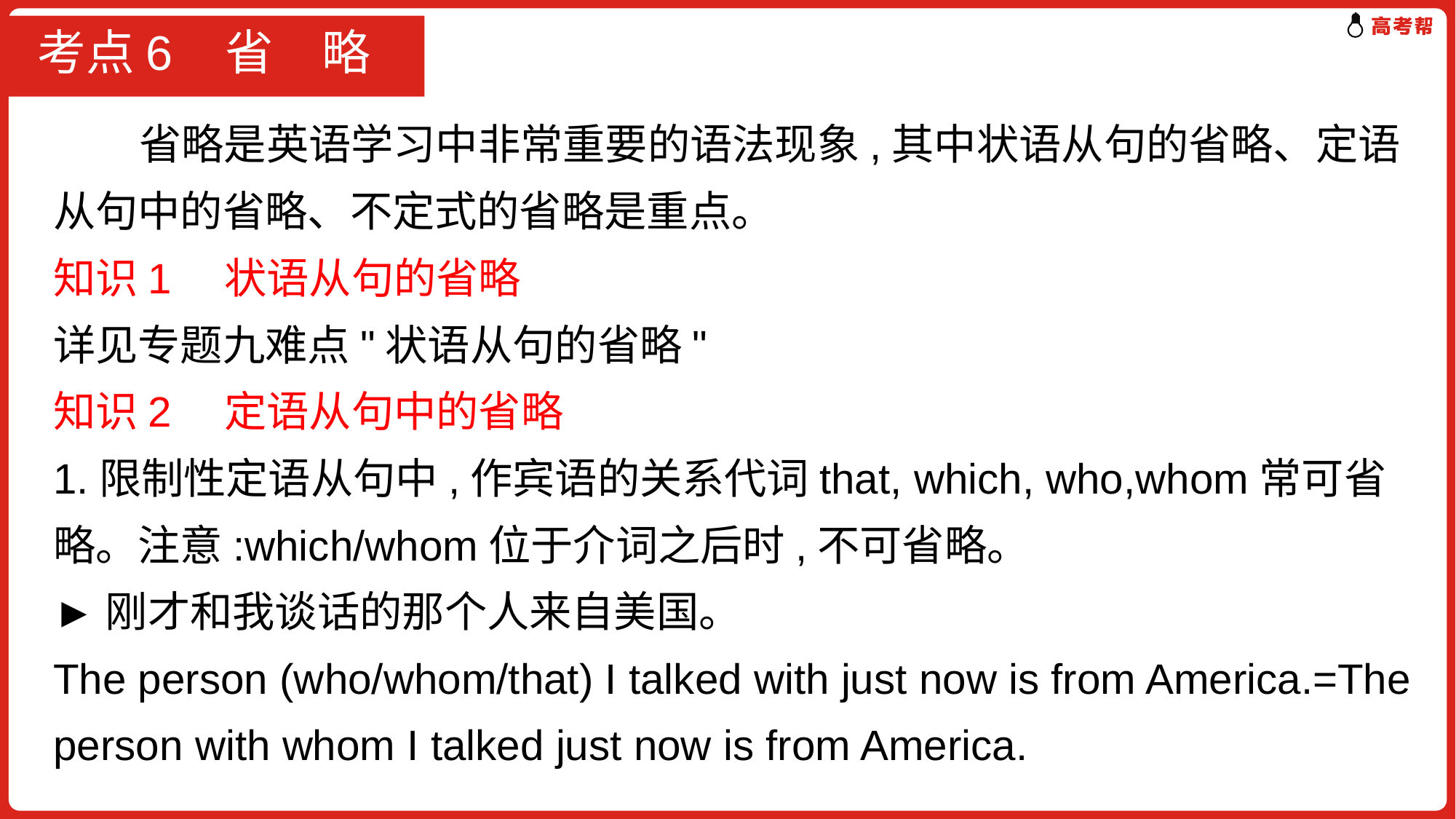

# 考点6   省　略
        省略是英语学习中非常重要的语法现象,其中状语从句的省略、定语从句中的省略、不定式的省略是重点。
知识1　状语从句的省略
详见专题九难点"状语从句的省略"
知识2　定语从句中的省略
1.限制性定语从句中,作宾语的关系代词that, which, who,whom常可省略。注意:which/whom位于介词之后时,不可省略。
►刚才和我谈话的那个人来自美国。
The person (who/whom/that) I talked with just now is from America.=The person with whom I talked just now is from America.